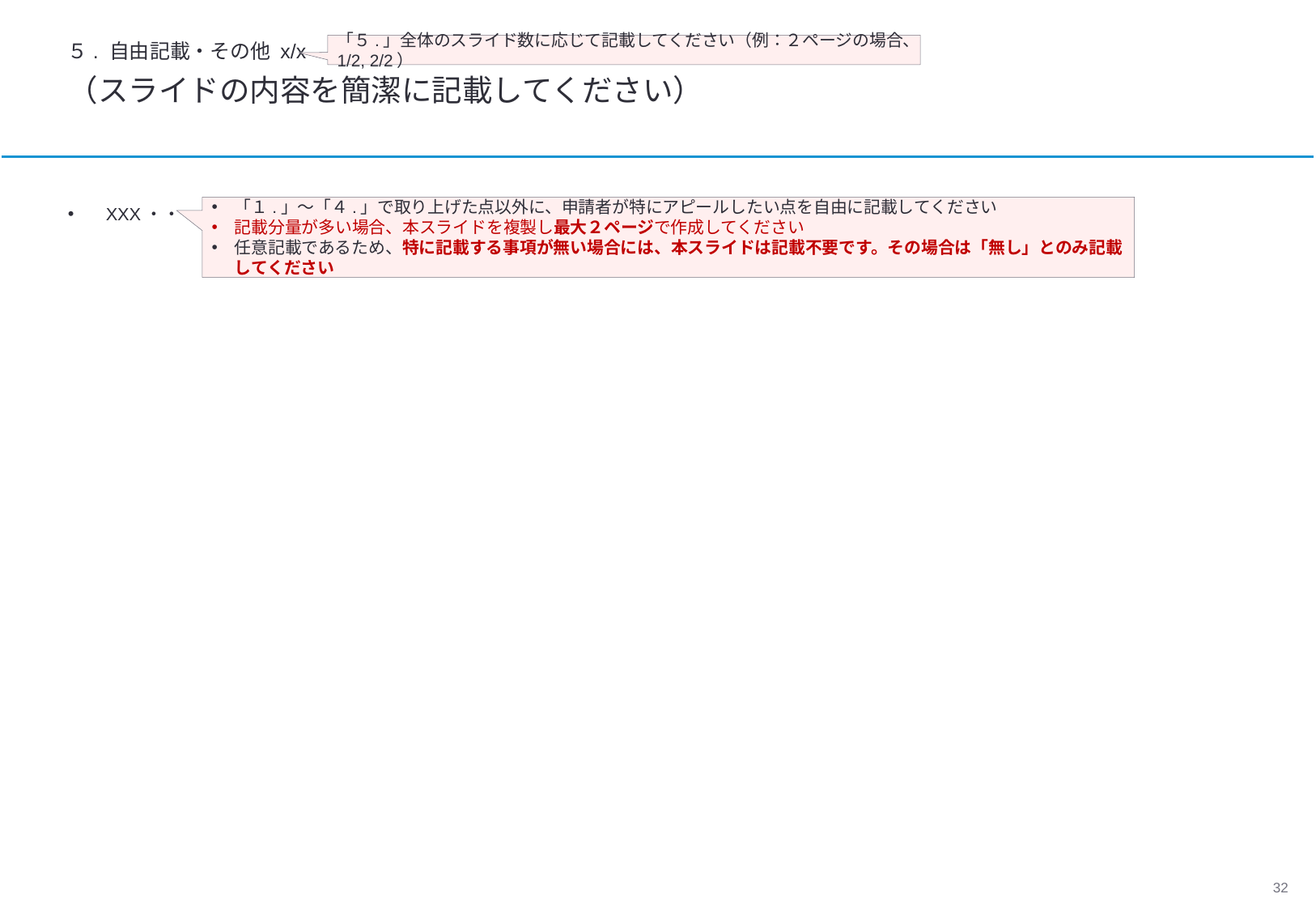

５. 自由記載・その他 x/x
「５.」全体のスライド数に応じて記載してください（例：２ページの場合、1/2, 2/2）
（スライドの内容を簡潔に記載してください）
「１.」～「４.」で取り上げた点以外に、申請者が特にアピールしたい点を自由に記載してください
記載分量が多い場合、本スライドを複製し最大２ページで作成してください
任意記載であるため、特に記載する事項が無い場合には、本スライドは記載不要です。その場合は「無し」とのみ記載してください
XXX・・・